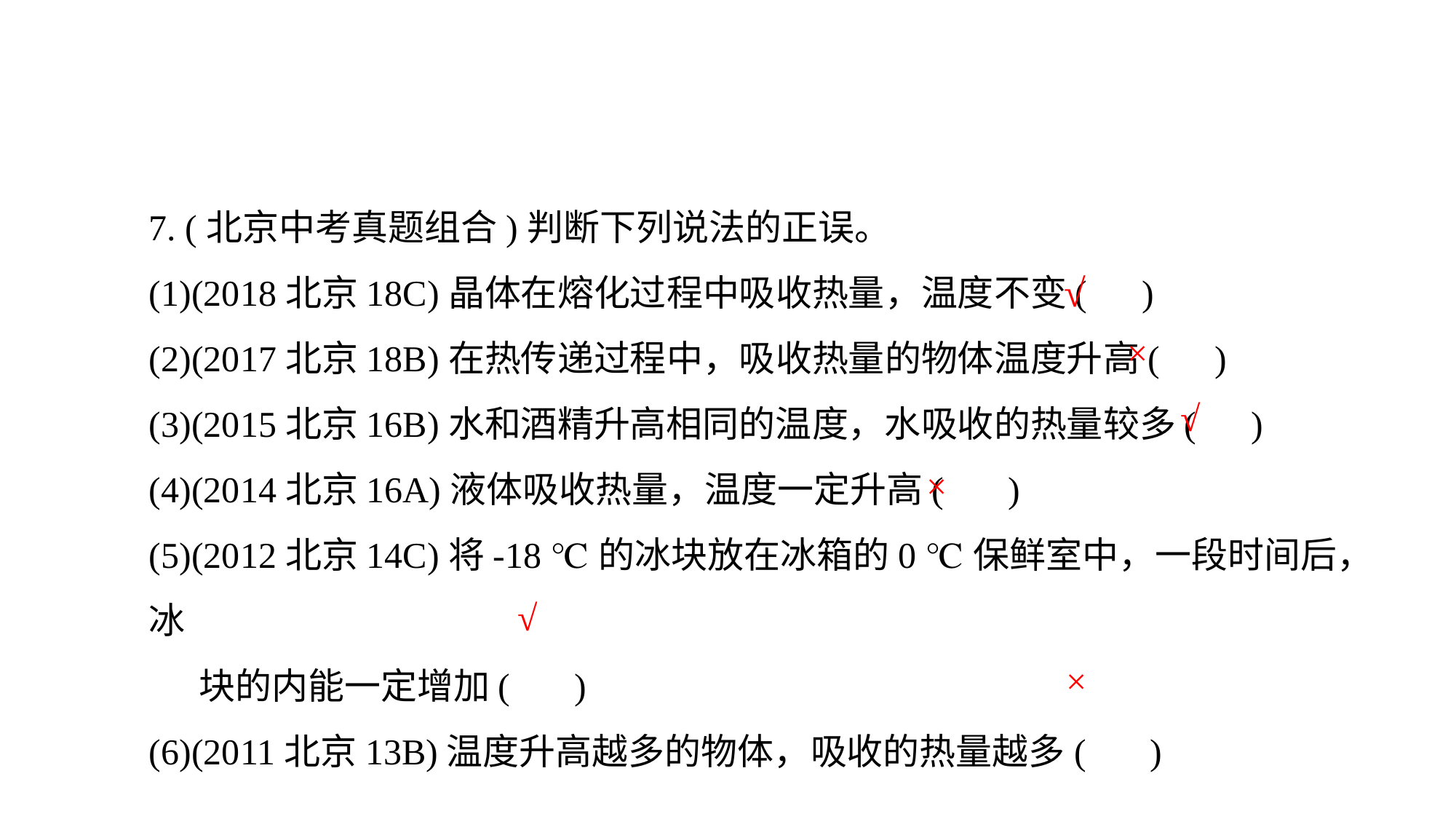

7. (北京中考真题组合)判断下列说法的正误。
(1)(2018北京18C)晶体在熔化过程中吸收热量，温度不变(      )
(2)(2017北京18B)在热传递过程中，吸收热量的物体温度升高(      )
(3)(2015北京16B)水和酒精升高相同的温度，水吸收的热量较多(      )
(4)(2014北京16A)液体吸收热量，温度一定升高(       )
(5)(2012北京14C)将-18 ℃的冰块放在冰箱的0 ℃保鲜室中，一段时间后，冰
     块的内能一定增加(       )
(6)(2011北京13B)温度升高越多的物体，吸收的热量越多(       )
√
×
√
×
√
×